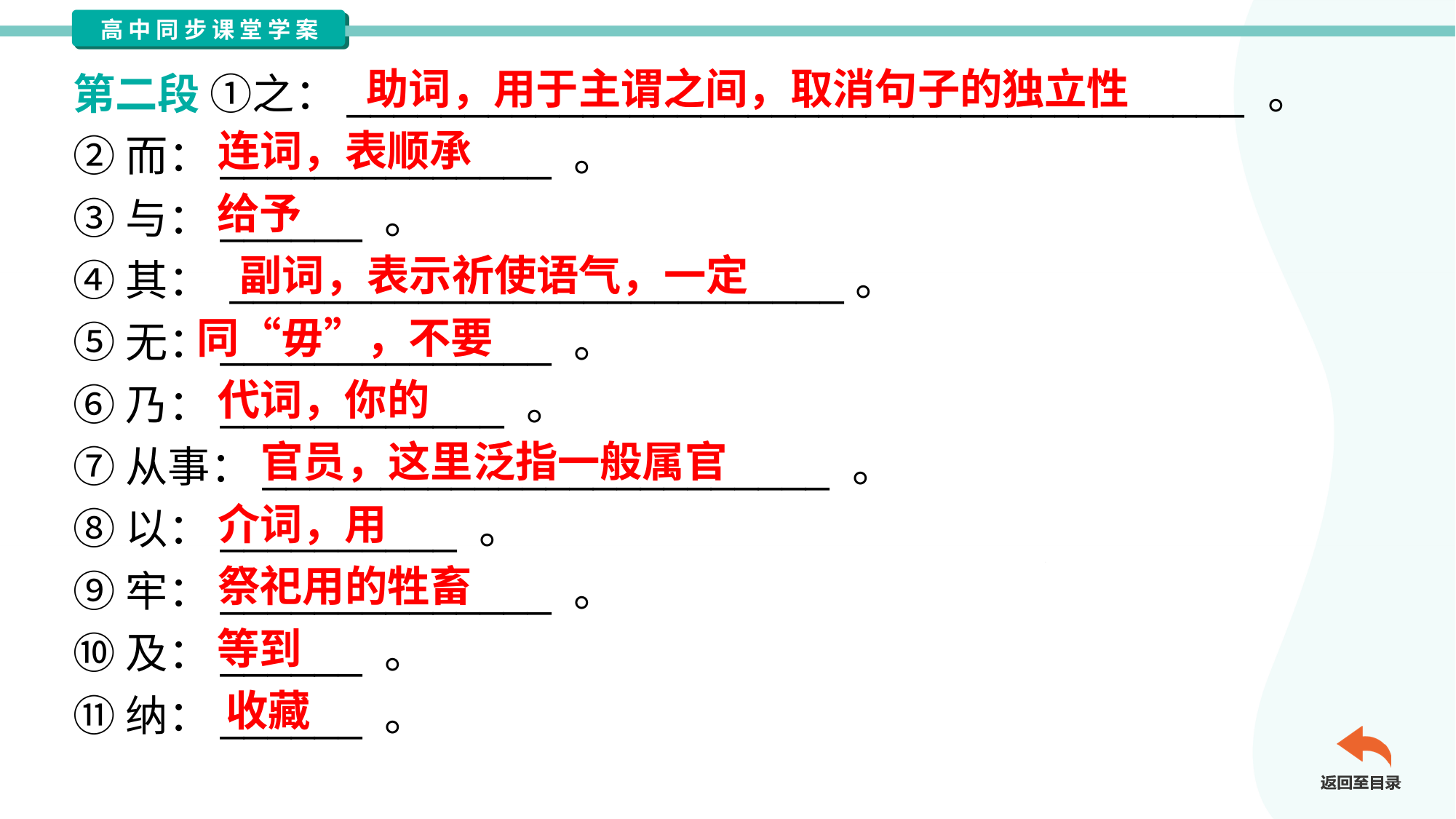

助词，用于主谓之间，取消句子的独立性
第二段 ①之：______________________________________ 。
②而：______________ 。
③与：______ 。
④其： __________________________。
⑤无：______________ 。
⑥乃：____________ 。
⑦从事：________________________ 。
⑧以：__________ 。
⑨牢：______________ 。
⑩及：______ 。
⑪纳：______ 。
连词，表顺承
给予
副词，表示祈使语气，一定
同“毋”，不要
代词，你的
官员，这里泛指一般属官
介词，用
祭祀用的牲畜
等到
收藏